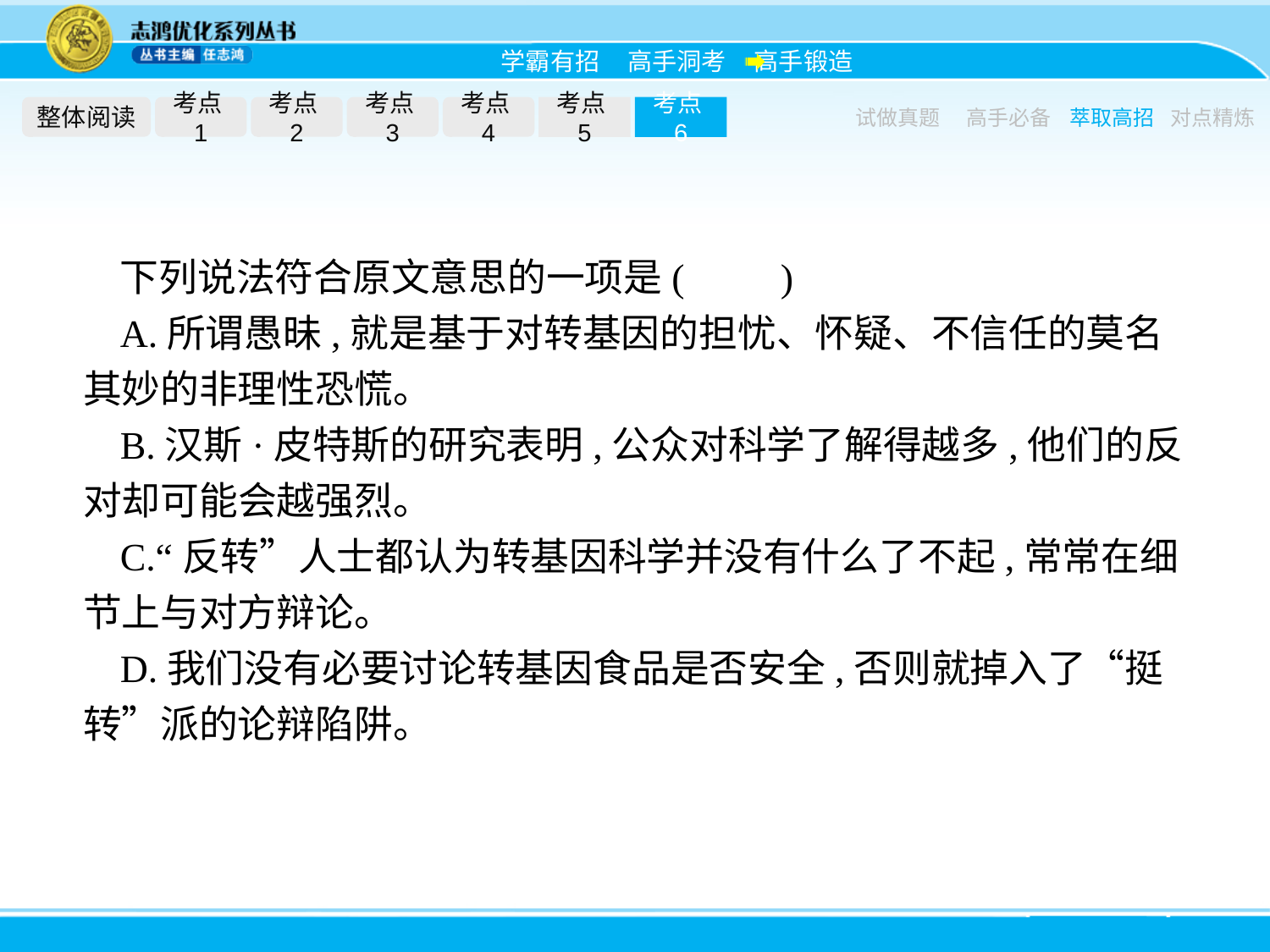

整体阅读
考点1
考点2
考点3
考点4
考点5
考点6
试做真题
高手必备
萃取高招
对点精炼
下列说法符合原文意思的一项是(　　)
A.所谓愚昧,就是基于对转基因的担忧、怀疑、不信任的莫名其妙的非理性恐慌。
B.汉斯·皮特斯的研究表明,公众对科学了解得越多,他们的反对却可能会越强烈。
C.“反转”人士都认为转基因科学并没有什么了不起,常常在细节上与对方辩论。
D.我们没有必要讨论转基因食品是否安全,否则就掉入了“挺转”派的论辩陷阱。